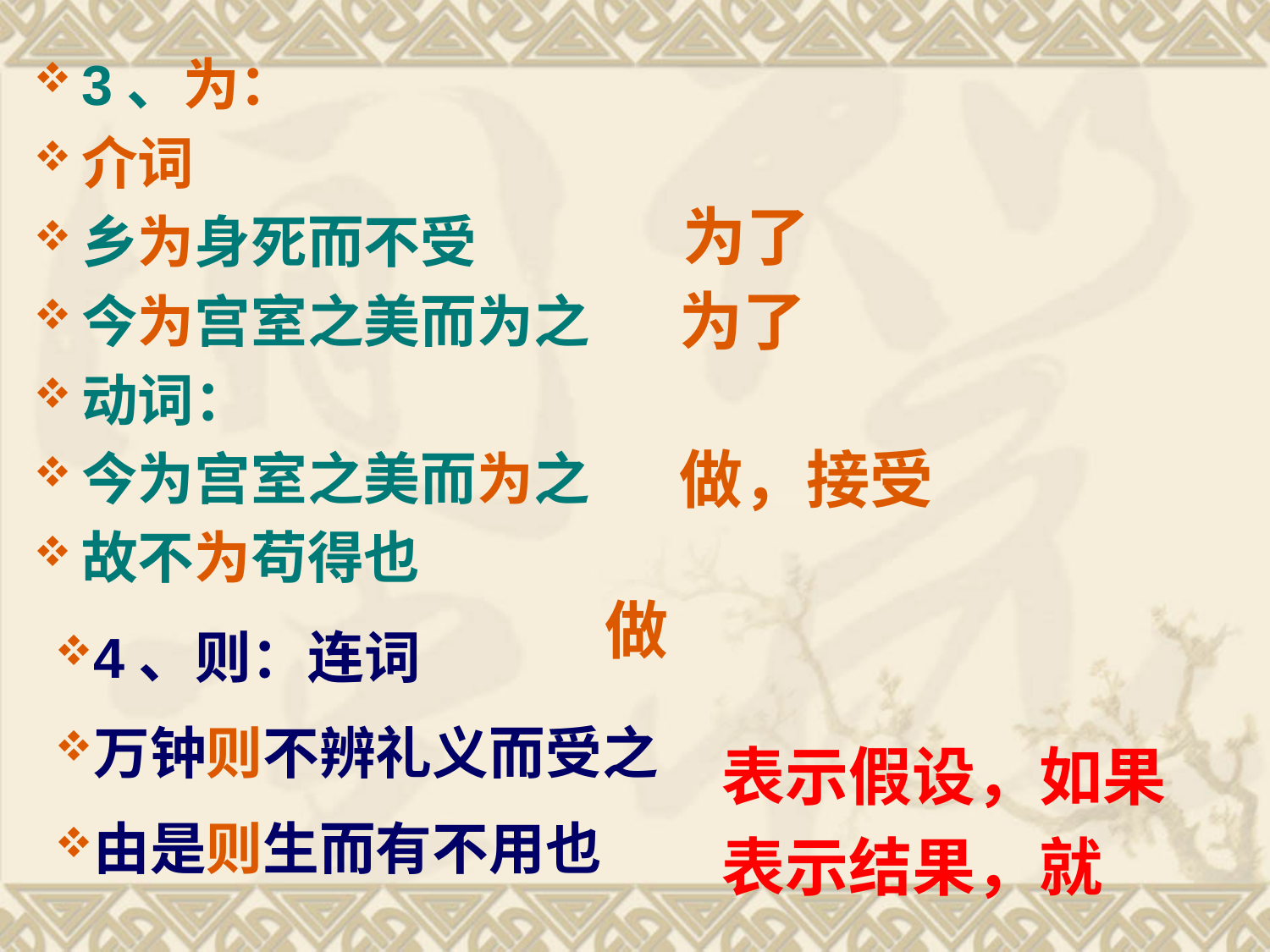

3、为：
介词
乡为身死而不受
今为宫室之美而为之
动词：
今为宫室之美而为之
故不为苟得也

        为了
为了
做，接受
     做
4、则：连词
万钟则不辨礼义而受之
由是则生而有不用也
表示假设，如果
表示结果，就